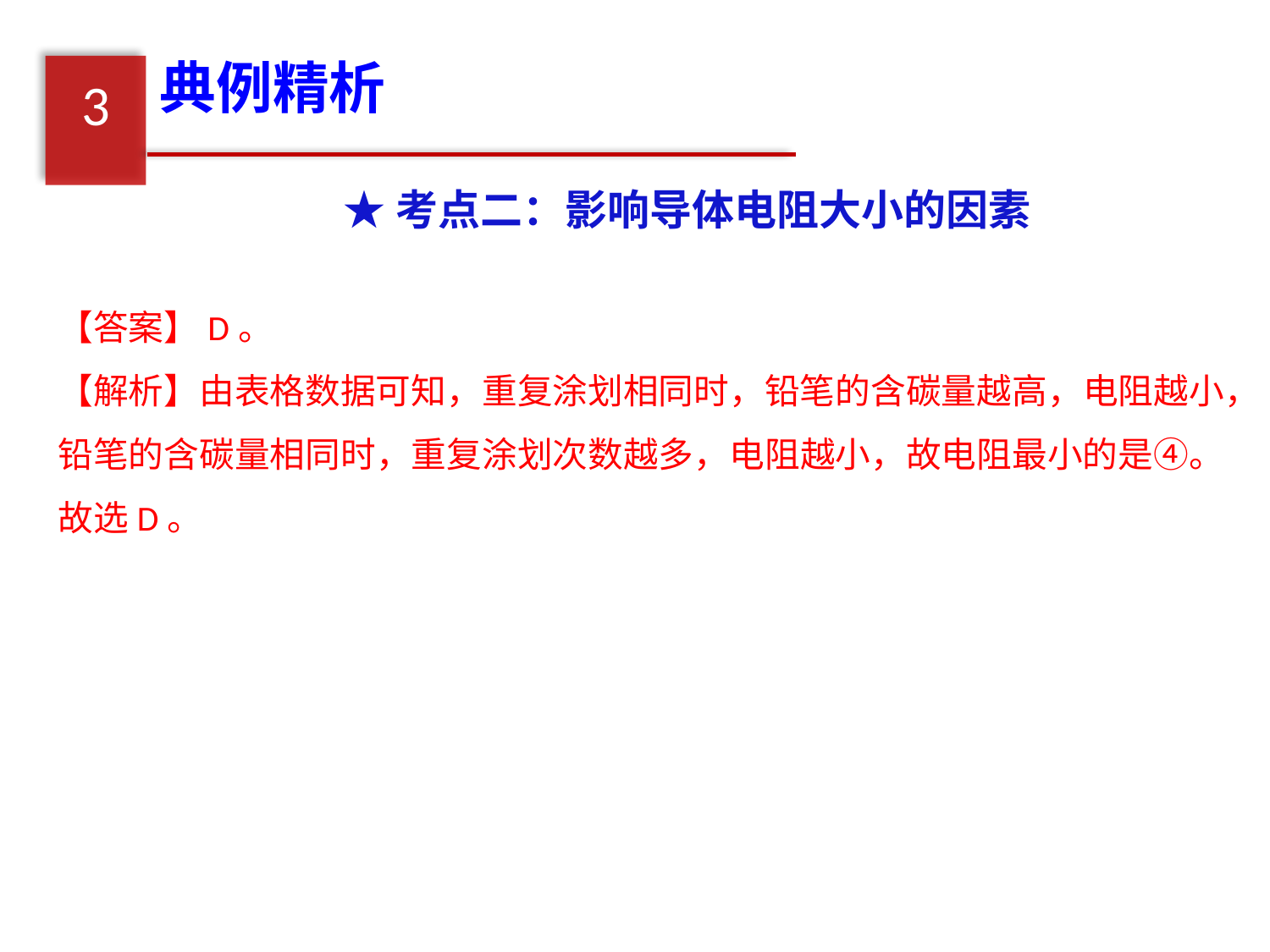

典例精析

3
★考点二：影响导体电阻大小的因素
【答案】D。
【解析】由表格数据可知，重复涂划相同时，铅笔的含碳量越高，电阻越小，铅笔的含碳量相同时，重复涂划次数越多，电阻越小，故电阻最小的是④。故选D。